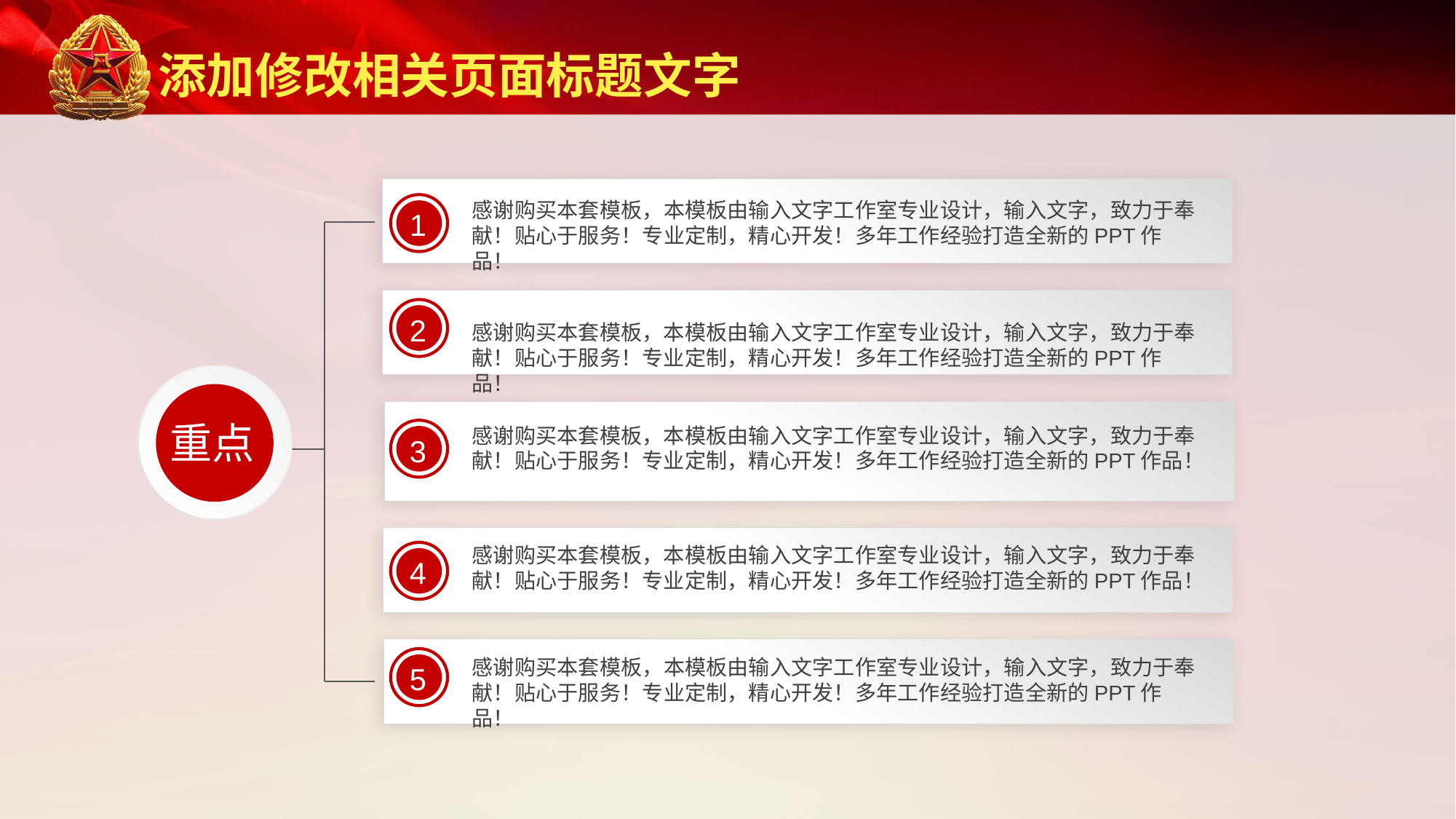

添加修改相关页面标题文字

感谢购买本套模板，本模板由输入文字工作室专业设计，输入文字，致力于奉献！贴心于服务！专业定制，精心开发！多年工作经验打造全新的PPT作品！

1

2
感谢购买本套模板，本模板由输入文字工作室专业设计，输入文字，致力于奉献！贴心于服务！专业定制，精心开发！多年工作经验打造全新的PPT作品！

重点

感谢购买本套模板，本模板由输入文字工作室专业设计，输入文字，致力于奉献！贴心于服务！专业定制，精心开发！多年工作经验打造全新的PPT作品！

3

感谢购买本套模板，本模板由输入文字工作室专业设计，输入文字，致力于奉献！贴心于服务！专业定制，精心开发！多年工作经验打造全新的PPT作品！

4

感谢购买本套模板，本模板由输入文字工作室专业设计，输入文字，致力于奉献！贴心于服务！专业定制，精心开发！多年工作经验打造全新的PPT作品！
5